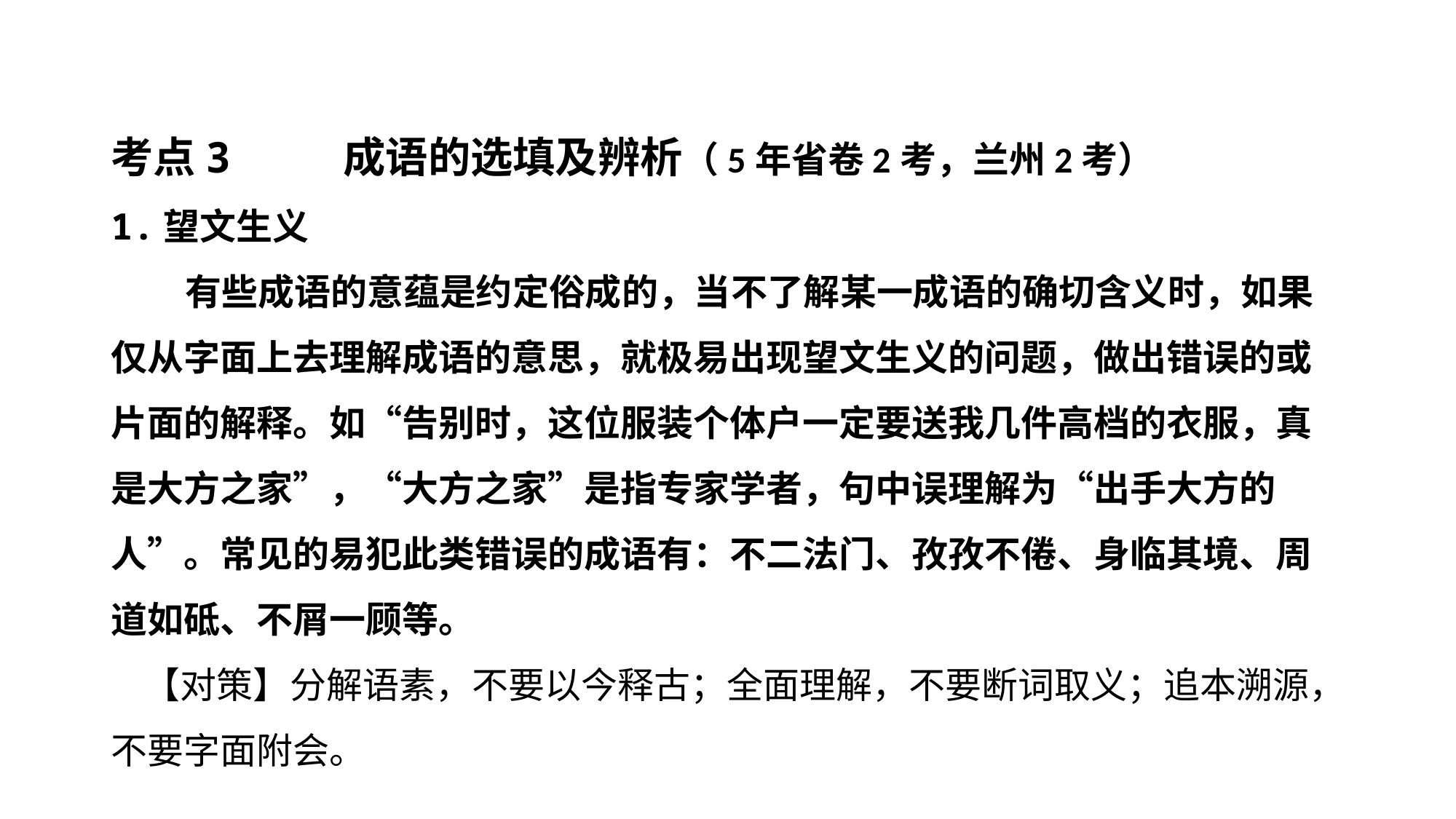

考点3    成语的选填及辨析（5年省卷2考，兰州2考）
1.望文生义
        有些成语的意蕴是约定俗成的，当不了解某一成语的确切含义时，如果仅从字面上去理解成语的意思，就极易出现望文生义的问题，做出错误的或片面的解释。如“告别时，这位服装个体户一定要送我几件高档的衣服，真是大方之家”，“大方之家”是指专家学者，句中误理解为“出手大方的人”。常见的易犯此类错误的成语有：不二法门、孜孜不倦、身临其境、周道如砥、不屑一顾等。
   【对策】分解语素，不要以今释古；全面理解，不要断词取义；追本溯源，不要字面附会。
中考考点突破